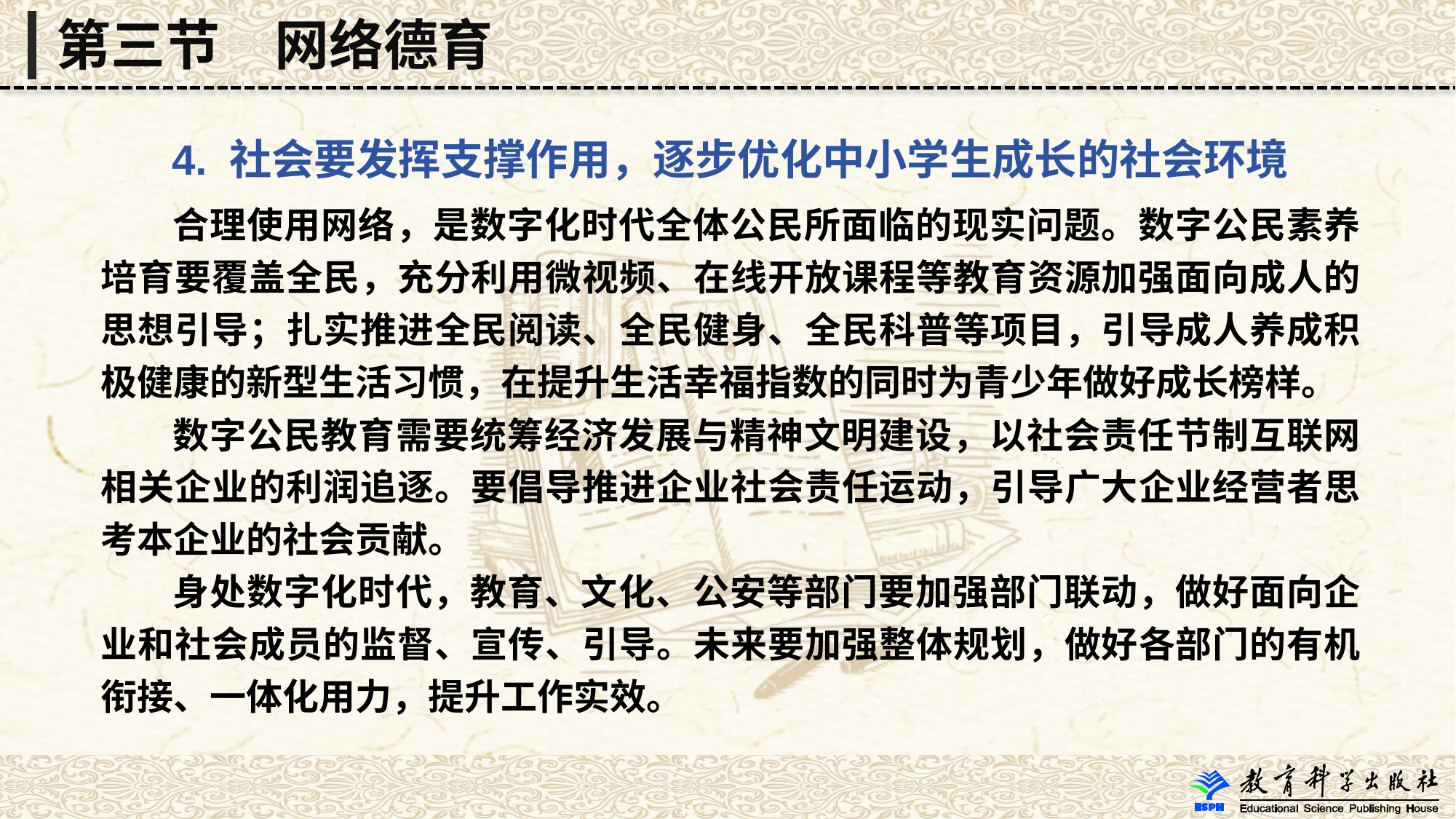

第三节　网络德育
      4. 社会要发挥支撑作用，逐步优化中小学生成长的社会环境

       合理使用网络，是数字化时代全体公民所面临的现实问题。数字公民素养培育要覆盖全民，充分利用微视频、在线开放课程等教育资源加强面向成人的思想引导；扎实推进全民阅读、全民健身、全民科普等项目，引导成人养成积极健康的新型生活习惯，在提升生活幸福指数的同时为青少年做好成长榜样。
       数字公民教育需要统筹经济发展与精神文明建设，以社会责任节制互联网相关企业的利润追逐。要倡导推进企业社会责任运动，引导广大企业经营者思考本企业的社会贡献。
       身处数字化时代，教育、文化、公安等部门要加强部门联动，做好面向企业和社会成员的监督、宣传、引导。未来要加强整体规划，做好各部门的有机衔接、一体化用力，提升工作实效。